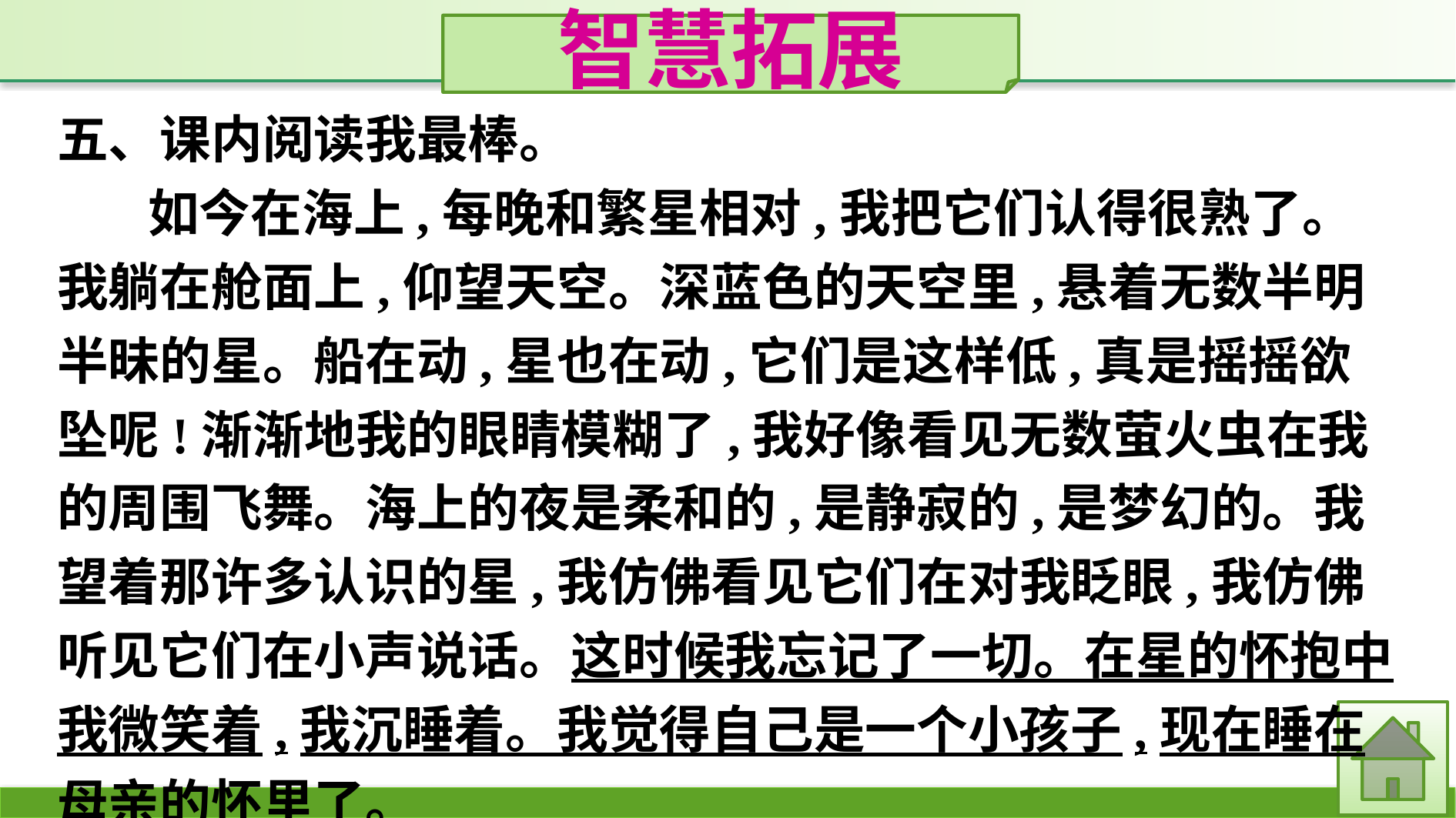

智慧拓展
五、课内阅读我最棒。
如今在海上,每晚和繁星相对,我把它们认得很熟了。我躺在舱面上,仰望天空。深蓝色的天空里,悬着无数半明半昧的星。船在动,星也在动,它们是这样低,真是摇摇欲坠呢!渐渐地我的眼睛模糊了,我好像看见无数萤火虫在我的周围飞舞。海上的夜是柔和的,是静寂的,是梦幻的。我望着那许多认识的星,我仿佛看见它们在对我眨眼,我仿佛听见它们在小声说话。这时候我忘记了一切。在星的怀抱中我微笑着,我沉睡着。我觉得自己是一个小孩子,现在睡在母亲的怀里了。